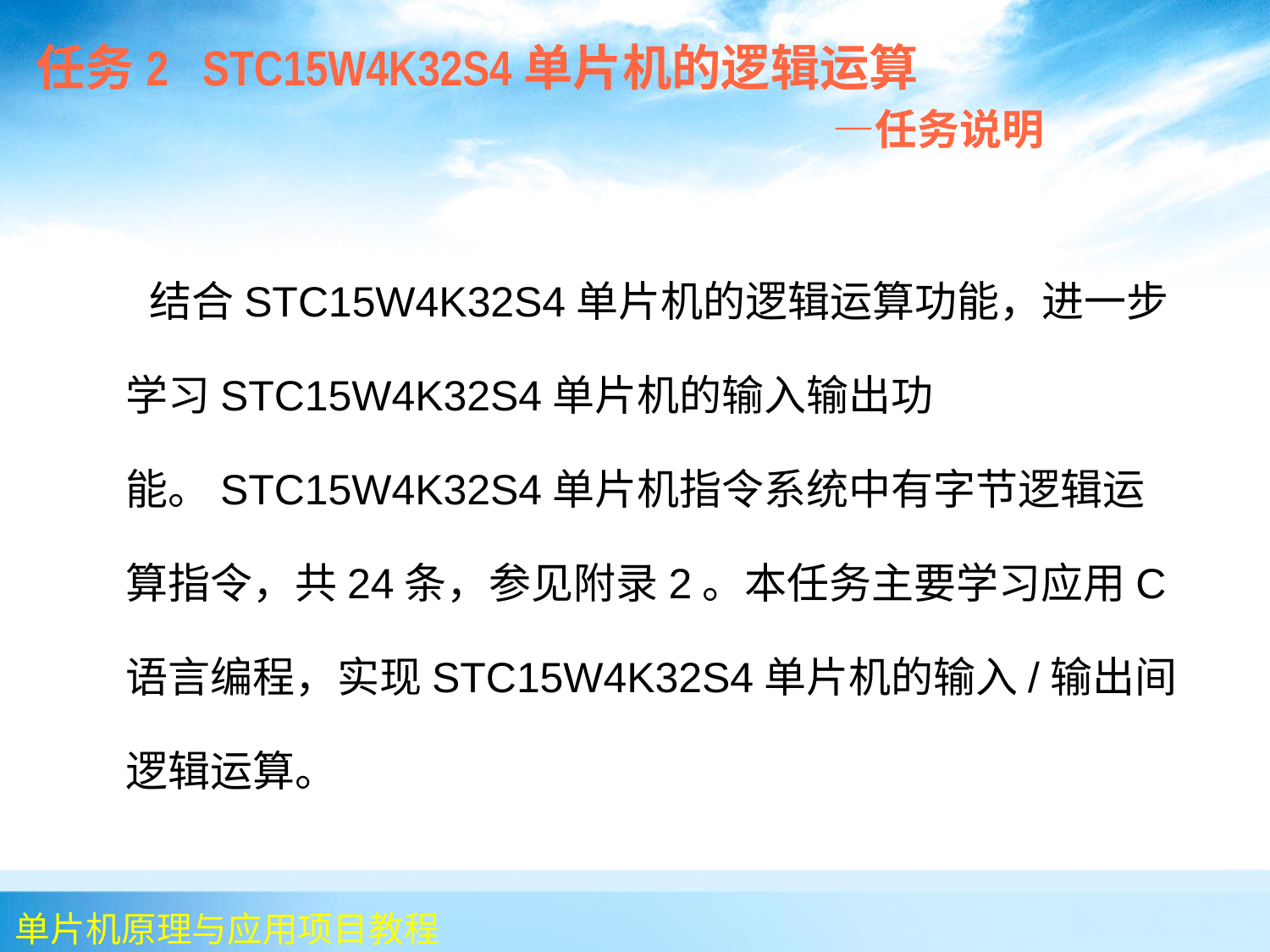

任务2   STC15W4K32S4单片机的逻辑运算
                                                                       —任务说明
       结合STC15W4K32S4单片机的逻辑运算功能，进一步学习STC15W4K32S4单片机的输入输出功能。STC15W4K32S4单片机指令系统中有字节逻辑运算指令，共24条，参见附录2。本任务主要学习应用C语言编程，实现STC15W4K32S4单片机的输入/输出间逻辑运算。